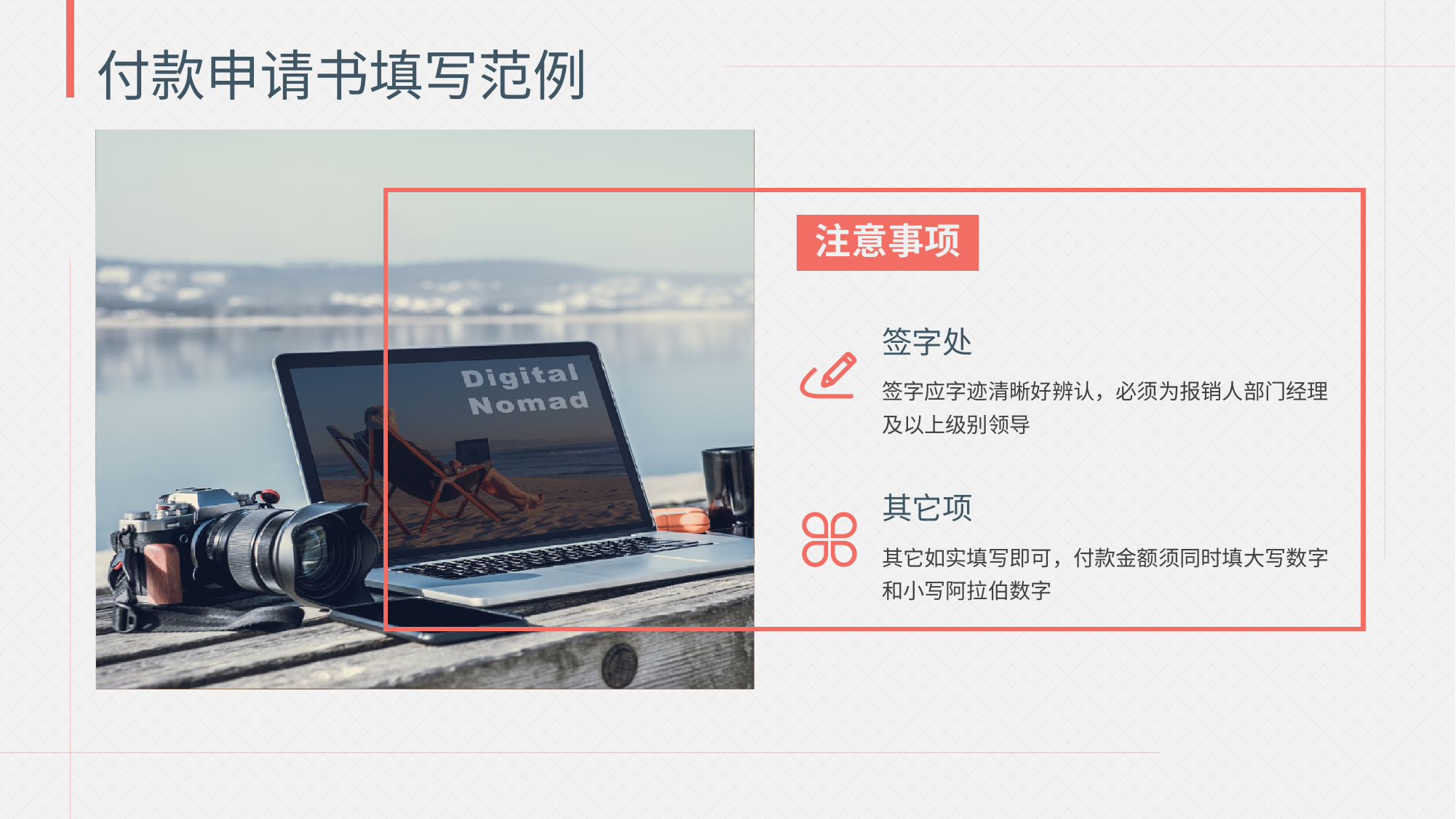

付款申请书填写范例

注意事项
签字处
签字应字迹清晰好辨认，必须为报销人部门经理及以上级别领导

其它项
其它如实填写即可，付款金额须同时填大写数字和小写阿拉伯数字